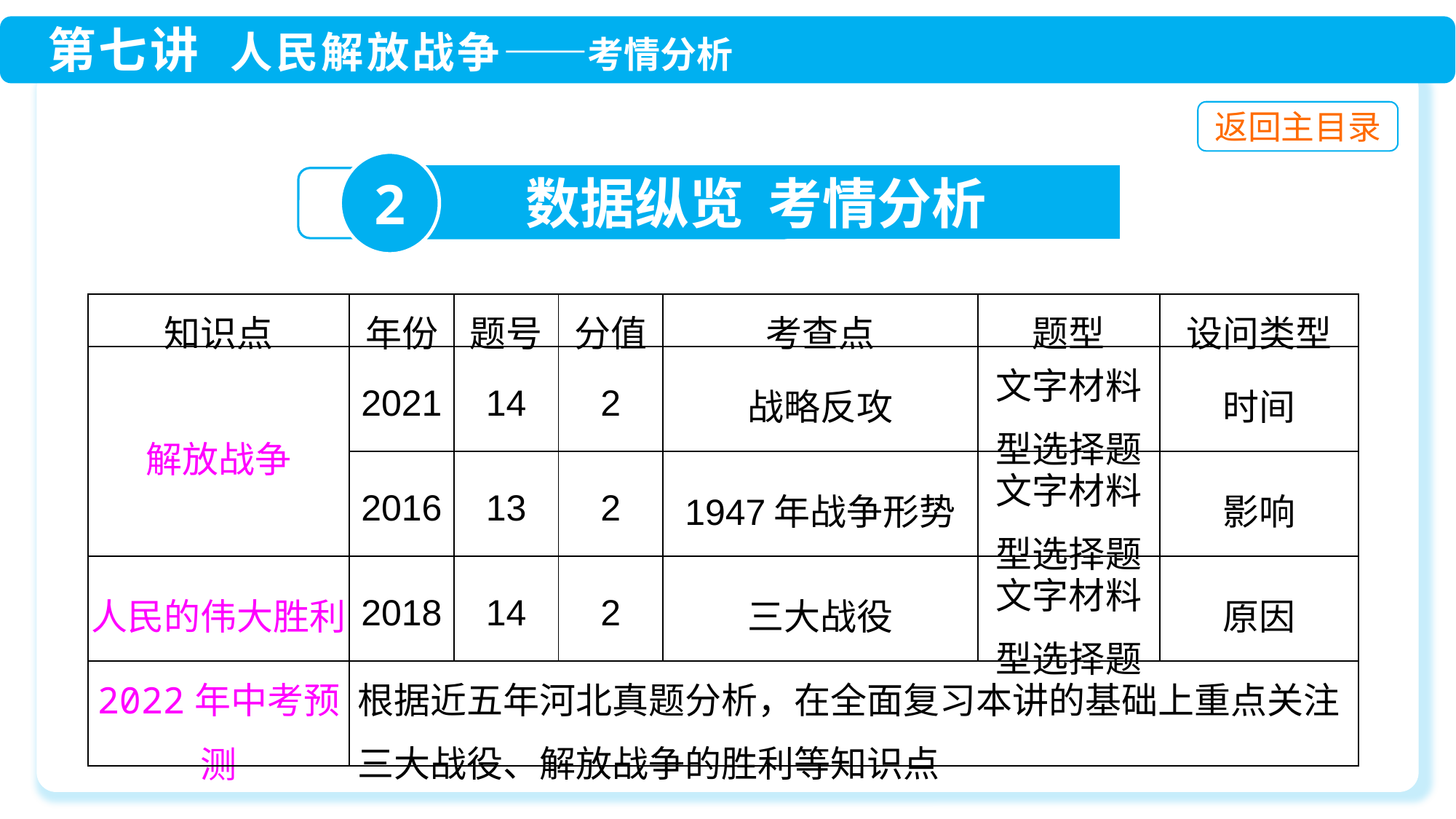

2
数据纵览  考情分析

| 知识点 | 年份 | 题号 | 分值 | 考查点 | 题型 | 设问类型 |
| --- | --- | --- | --- | --- | --- | --- |
| 解放战争 | 2021 | 14 | 2 | 战略反攻 | 文字材料型选择题 | 时间 |
|  | 2016 | 13 | 2 | 1947年战争形势 | 文字材料型选择题 | 影响 |
| 人民的伟大胜利 | 2018 | 14 | 2 | 三大战役 | 文字材料型选择题 | 原因 |
| 2022年中考预测 | 根据近五年河北真题分析，在全面复习本讲的基础上重点关注三大战役、解放战争的胜利等知识点 |  |  |  |  |  |